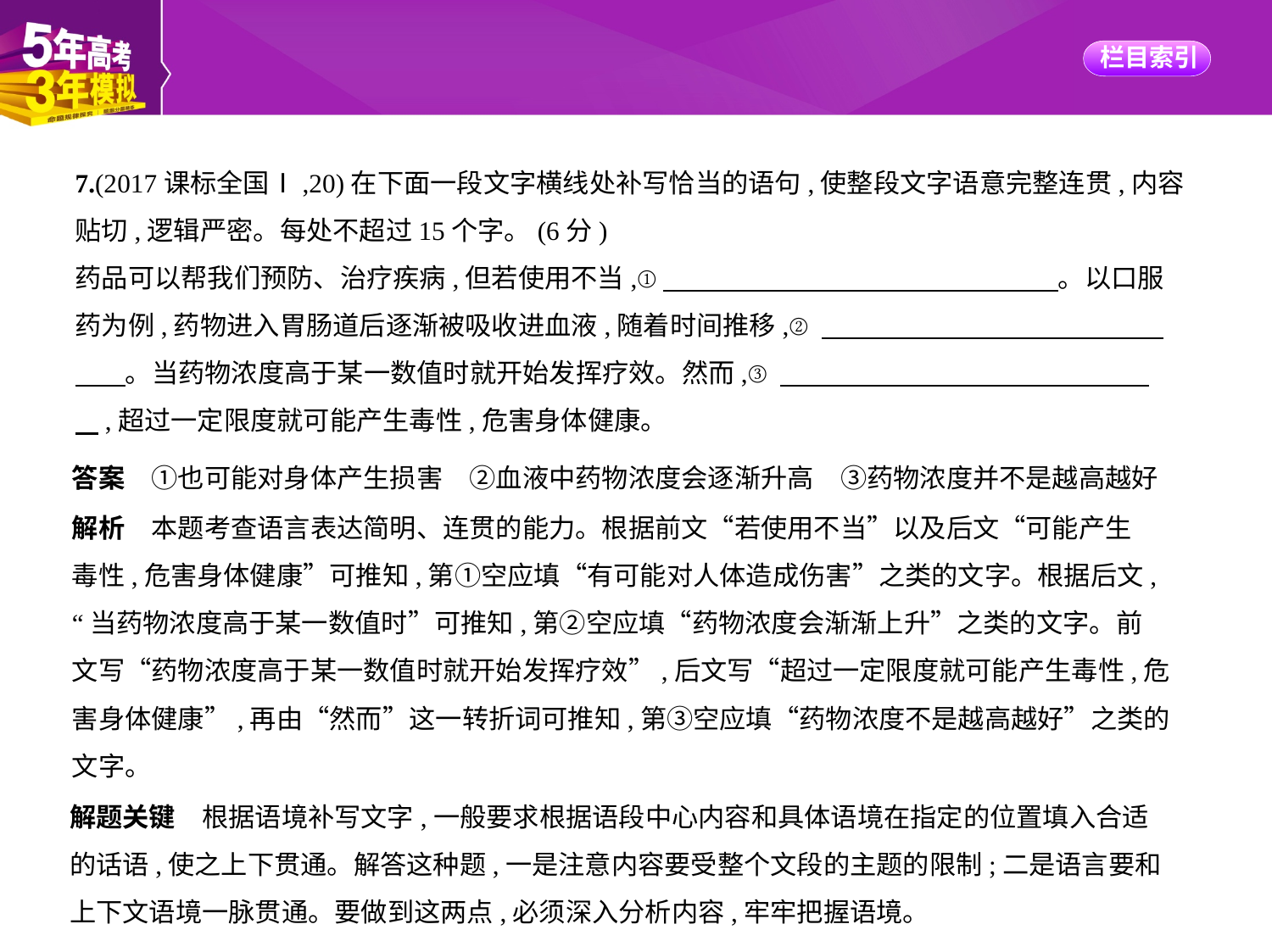

7.(2017课标全国Ⅰ,20)在下面一段文字横线处补写恰当的语句,使整段文字语意完整连贯,内容
贴切,逻辑严密。每处不超过15个字。(6分)
药品可以帮我们预防、治疗疾病,但若使用不当,①　　　　　　　　　　　　　　    。以口服
药为例,药物进入胃肠道后逐渐被吸收进血液,随着时间推移,②　　　　　　　　　　　　    
　    。当药物浓度高于某一数值时就开始发挥疗效。然而,③　　　　　　　　　　　　　    
    ,超过一定限度就可能产生毒性,危害身体健康。
答案　①也可能对身体产生损害　②血液中药物浓度会逐渐升高　③药物浓度并不是越高越好
解析　本题考查语言表达简明、连贯的能力。根据前文“若使用不当”以及后文“可能产生
毒性,危害身体健康”可推知,第①空应填“有可能对人体造成伤害”之类的文字。根据后文,
“当药物浓度高于某一数值时”可推知,第②空应填“药物浓度会渐渐上升”之类的文字。前
文写“药物浓度高于某一数值时就开始发挥疗效”,后文写“超过一定限度就可能产生毒性,危
害身体健康”,再由“然而”这一转折词可推知,第③空应填“药物浓度不是越高越好”之类的
文字。
解题关键　根据语境补写文字,一般要求根据语段中心内容和具体语境在指定的位置填入合适
的话语,使之上下贯通。解答这种题,一是注意内容要受整个文段的主题的限制;二是语言要和
上下文语境一脉贯通。要做到这两点,必须深入分析内容,牢牢把握语境。